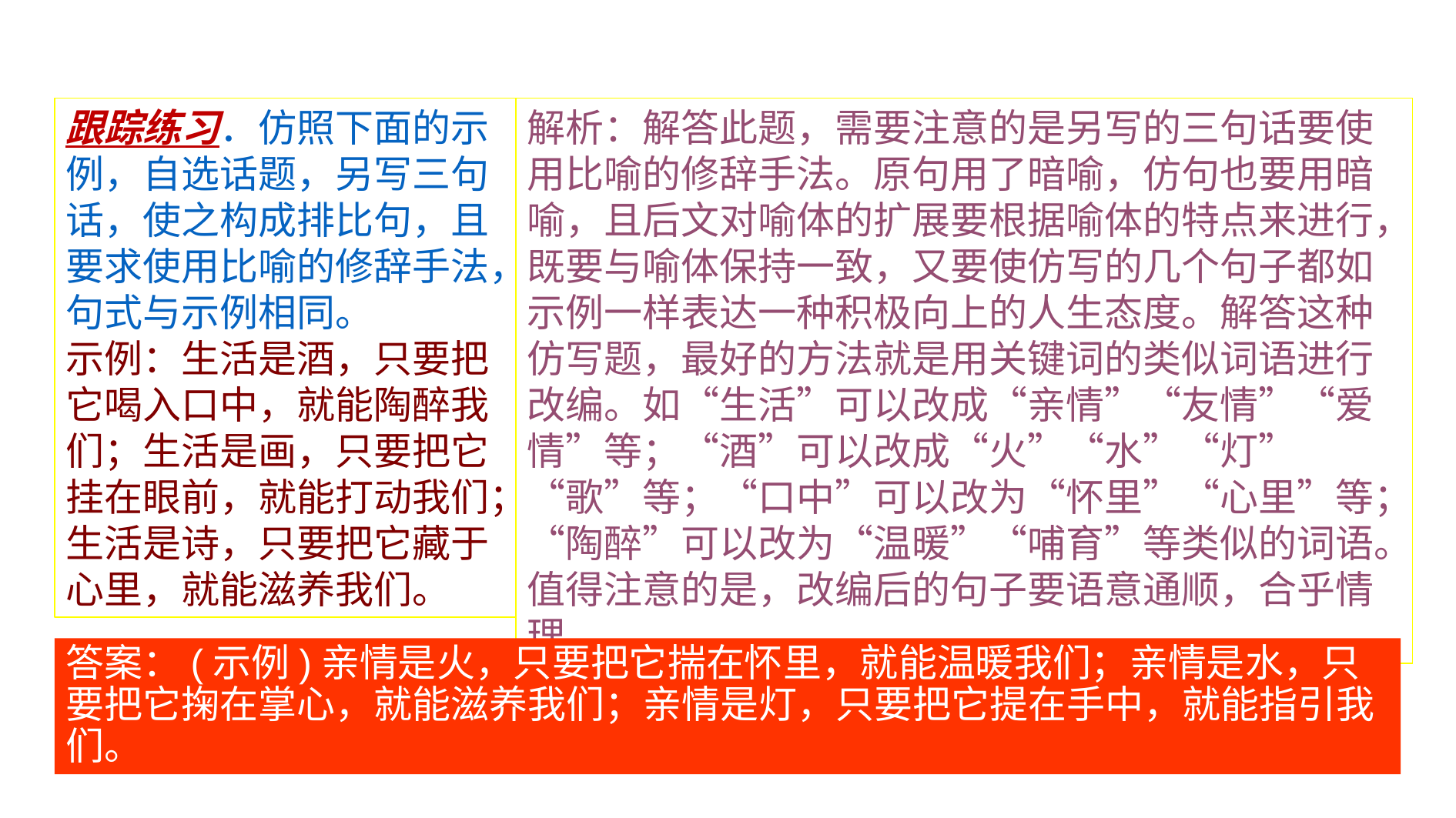

跟踪练习．仿照下面的示例，自选话题，另写三句话，使之构成排比句，且要求使用比喻的修辞手法，句式与示例相同。
示例：生活是酒，只要把它喝入口中，就能陶醉我们；生活是画，只要把它挂在眼前，就能打动我们；生活是诗，只要把它藏于心里，就能滋养我们。
解析：解答此题，需要注意的是另写的三句话要使用比喻的修辞手法。原句用了暗喻，仿句也要用暗喻，且后文对喻体的扩展要根据喻体的特点来进行，既要与喻体保持一致，又要使仿写的几个句子都如示例一样表达一种积极向上的人生态度。解答这种仿写题，最好的方法就是用关键词的类似词语进行改编。如“生活”可以改成“亲情”“友情”“爱情”等；“酒”可以改成“火”“水”“灯”“歌”等；“口中”可以改为“怀里”“心里”等；“陶醉”可以改为“温暖”“哺育”等类似的词语。值得注意的是，改编后的句子要语意通顺，合乎情理。
答案：(示例)亲情是火，只要把它揣在怀里，就能温暖我们；亲情是水，只要把它掬在掌心，就能滋养我们；亲情是灯，只要把它提在手中，就能指引我们。